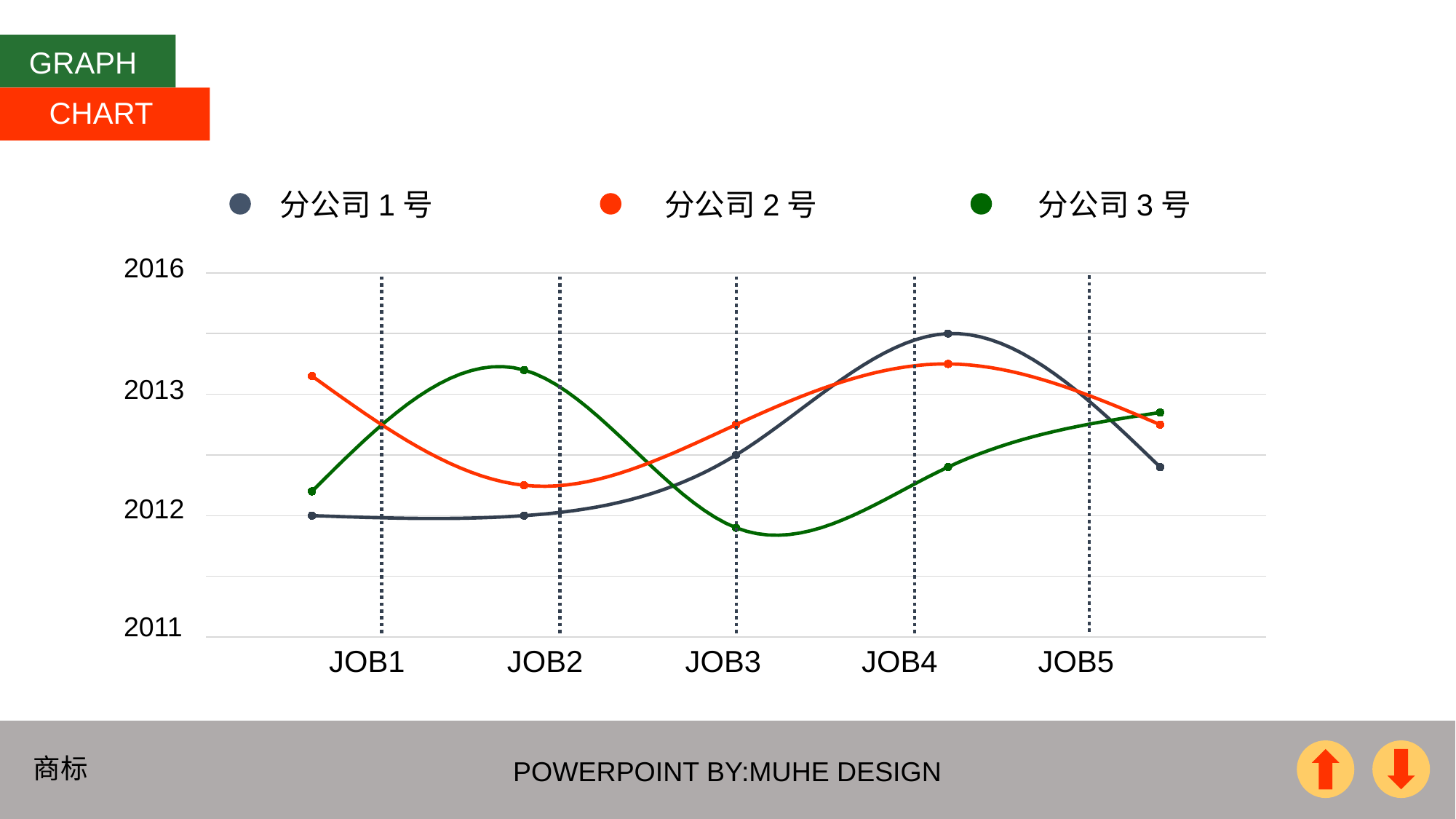

GRAPH
CHART
分公司1号
分公司2号
分公司3号

2016

### Chart

| Category | 系列 1 | 系列 2 | 系列 3 |
|---|---|---|---|
2013
2012
2011
JOB1
JOB2
JOB3
JOB4
JOB5